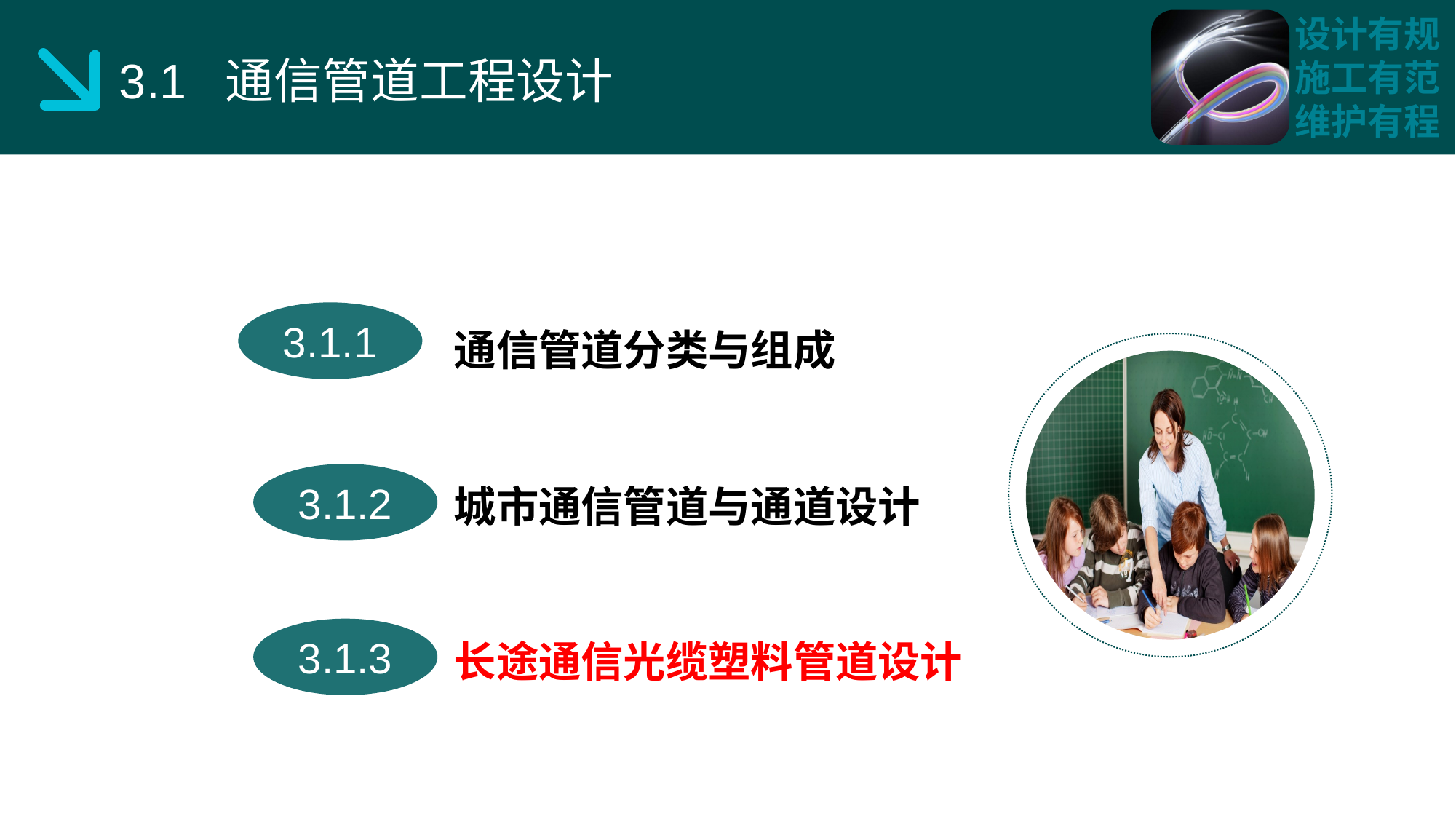

3.1  通信管道工程设计

通信管道分类与组成
3.1.1

城市通信管道与通道设计
3.1.2
长途通信光缆塑料管道设计
3.1.3